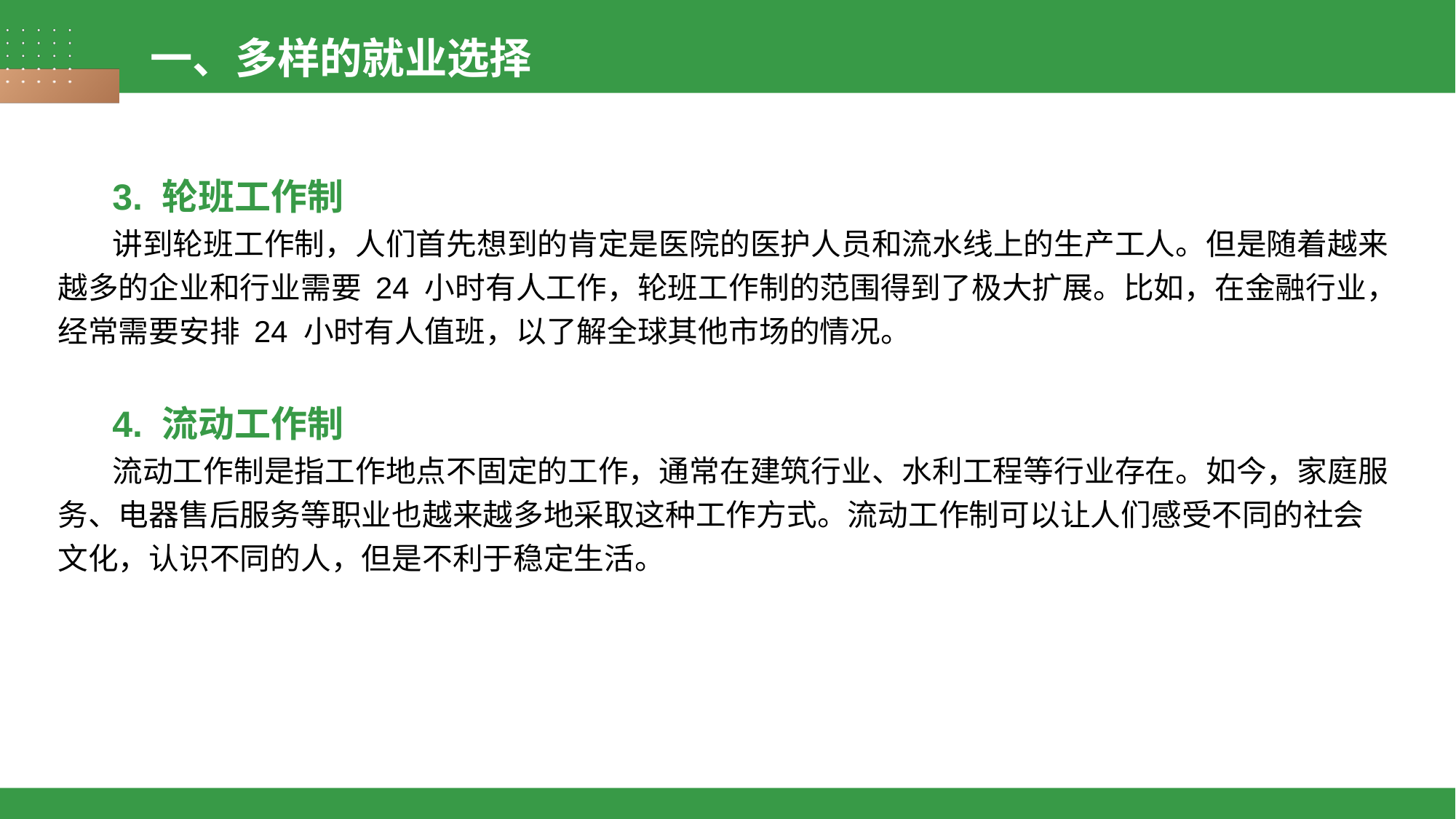

一、多样的就业选择
3. 轮班工作制
讲到轮班工作制，人们首先想到的肯定是医院的医护人员和流水线上的生产工人。但是随着越来越多的企业和行业需要 24 小时有人工作，轮班工作制的范围得到了极大扩展。比如，在金融行业，经常需要安排 24 小时有人值班，以了解全球其他市场的情况。
4. 流动工作制
流动工作制是指工作地点不固定的工作，通常在建筑行业、水利工程等行业存在。如今，家庭服务、电器售后服务等职业也越来越多地采取这种工作方式。流动工作制可以让人们感受不同的社会文化，认识不同的人，但是不利于稳定生活。